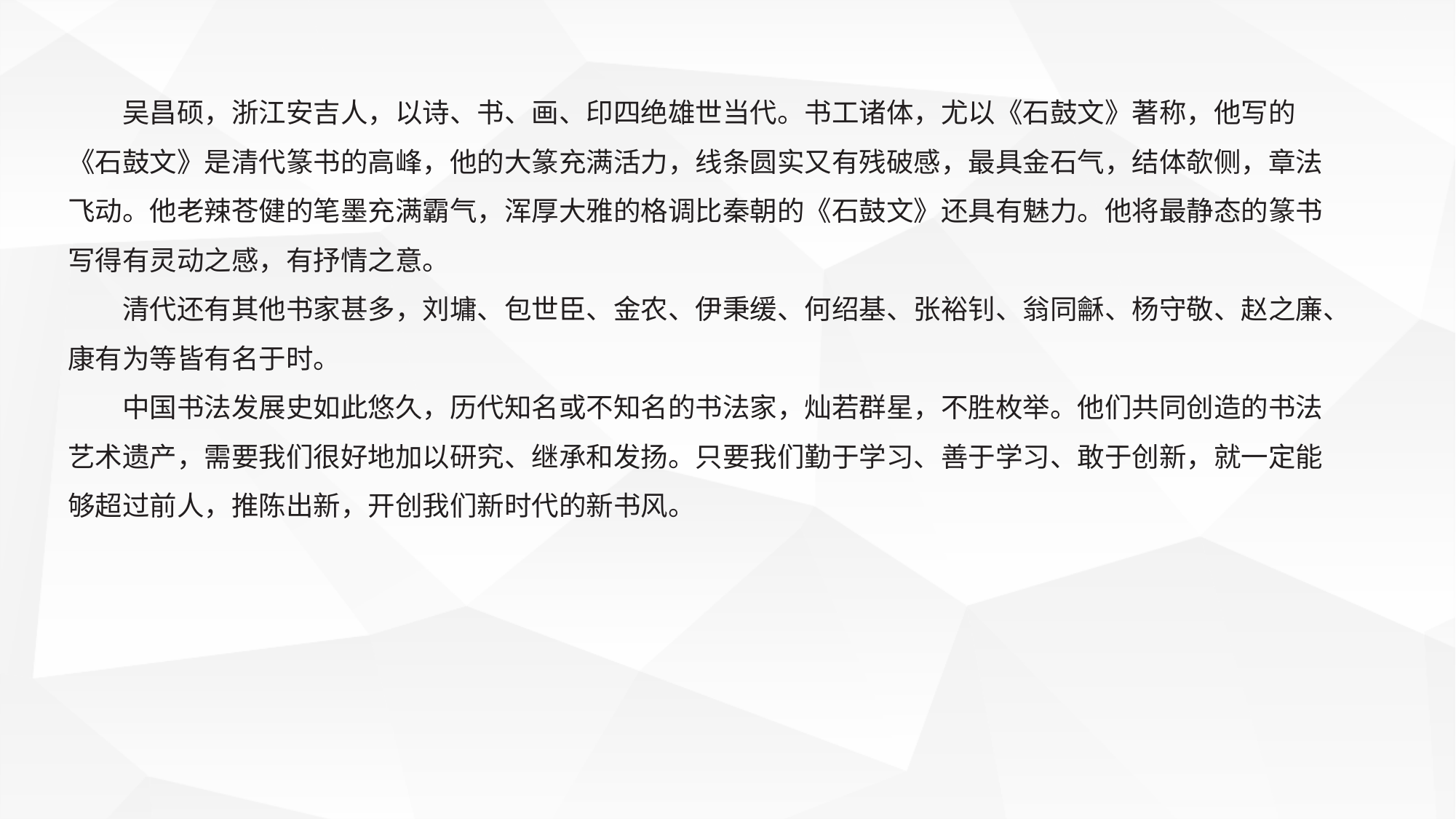

吴昌硕，浙江安吉人，以诗、书、画、印四绝雄世当代。书工诸体，尤以《石鼓文》著称，他写的《石鼓文》是清代篆书的高峰，他的大篆充满活力，线条圆实又有残破感，最具金石气，结体欹侧，章法飞动。他老辣苍健的笔墨充满霸气，浑厚大雅的格调比秦朝的《石鼓文》还具有魅力。他将最静态的篆书写得有灵动之感，有抒情之意。
清代还有其他书家甚多，刘墉、包世臣、金农、伊秉缓、何绍基、张裕钊、翁同龢、杨守敬、赵之廉、康有为等皆有名于时。
中国书法发展史如此悠久，历代知名或不知名的书法家，灿若群星，不胜枚举。他们共同创造的书法艺术遗产，需要我们很好地加以研究、继承和发扬。只要我们勤于学习、善于学习、敢于创新，就一定能够超过前人，推陈出新，开创我们新时代的新书风。